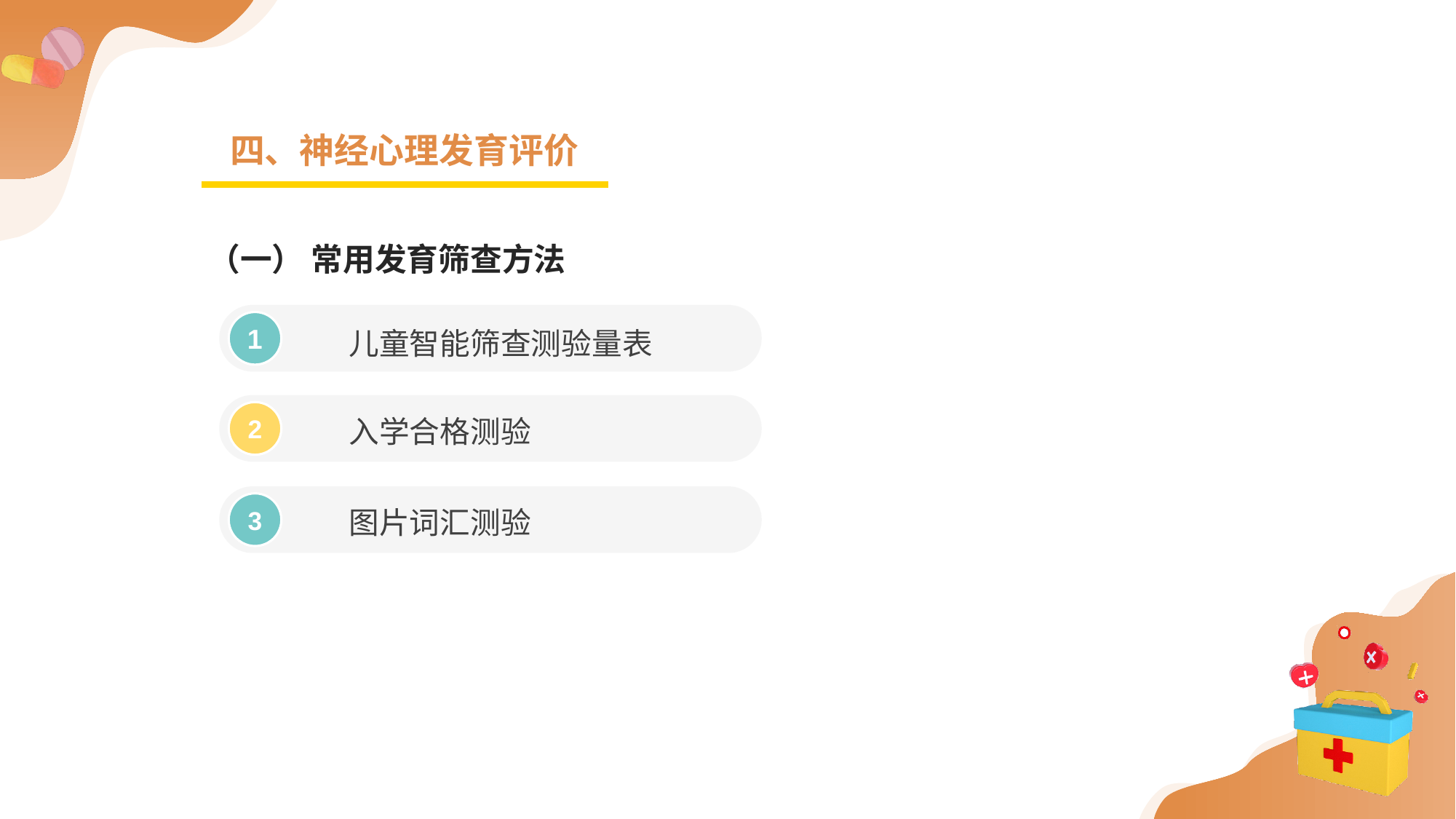

四、神经心理发育评价
（一） 常用发育筛查方法
儿童智能筛查测验量表

1
入学合格测验

2
图片词汇测验

3